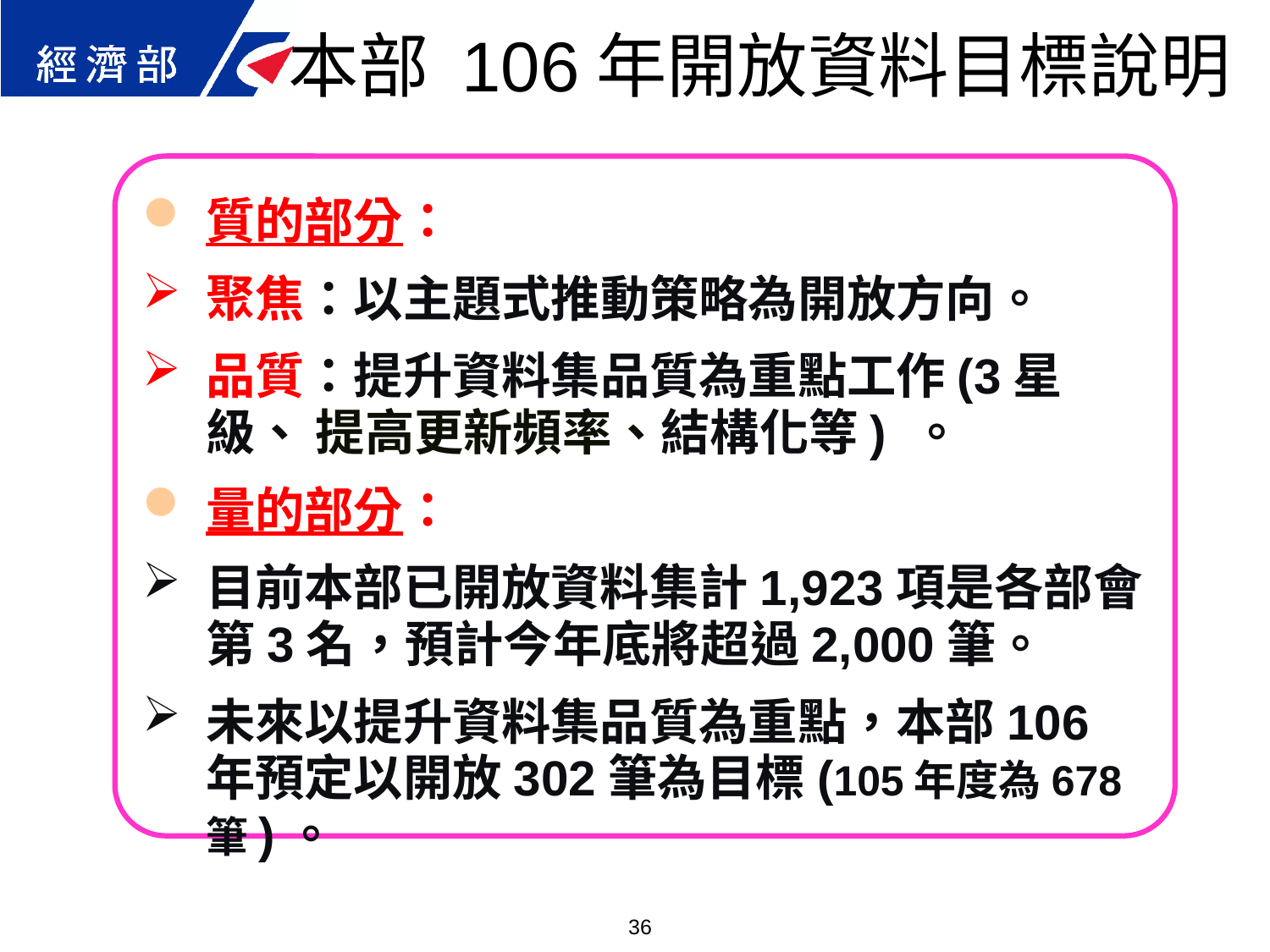

本部 106年開放資料目標說明
質的部分：
聚焦：以主題式推動策略為開放方向。
品質：提升資料集品質為重點工作(3星級、 提高更新頻率、結構化等) 。
量的部分：
目前本部已開放資料集計1,923項是各部會第3名，預計今年底將超過2,000筆。
未來以提升資料集品質為重點，本部106年預定以開放302筆為目標(105年度為678筆)。
36